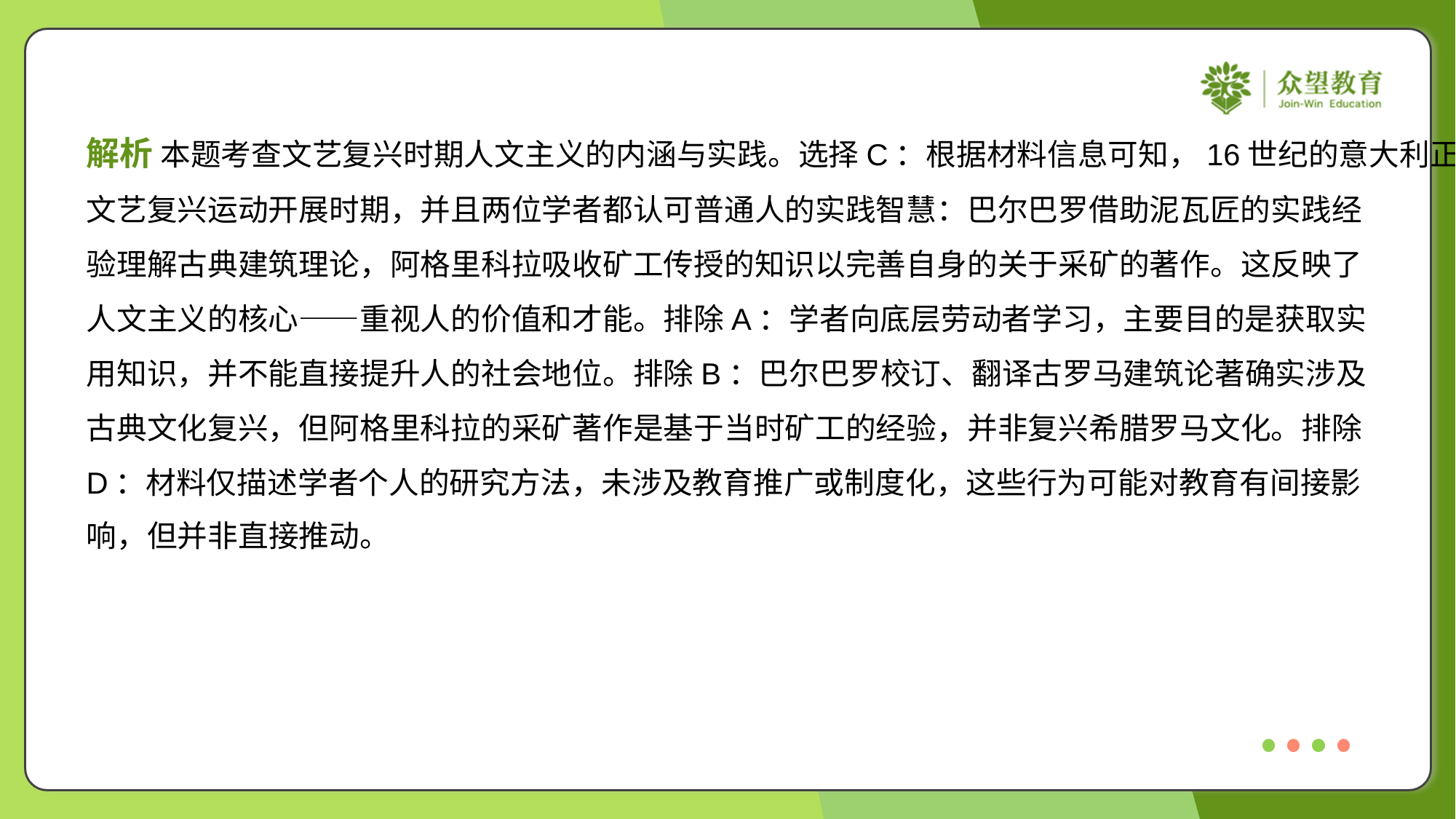

解析 本题考查文艺复兴时期人文主义的内涵与实践。选择C：根据材料信息可知，16世纪的意大利正值
文艺复兴运动开展时期，并且两位学者都认可普通人的实践智慧：巴尔巴罗借助泥瓦匠的实践经
验理解古典建筑理论，阿格里科拉吸收矿工传授的知识以完善自身的关于采矿的著作。这反映了
人文主义的核心——重视人的价值和才能。排除A：学者向底层劳动者学习，主要目的是获取实
用知识，并不能直接提升人的社会地位。排除B：巴尔巴罗校订、翻译古罗马建筑论著确实涉及
古典文化复兴，但阿格里科拉的采矿著作是基于当时矿工的经验，并非复兴希腊罗马文化。排除
D：材料仅描述学者个人的研究方法，未涉及教育推广或制度化，这些行为可能对教育有间接影
响，但并非直接推动。